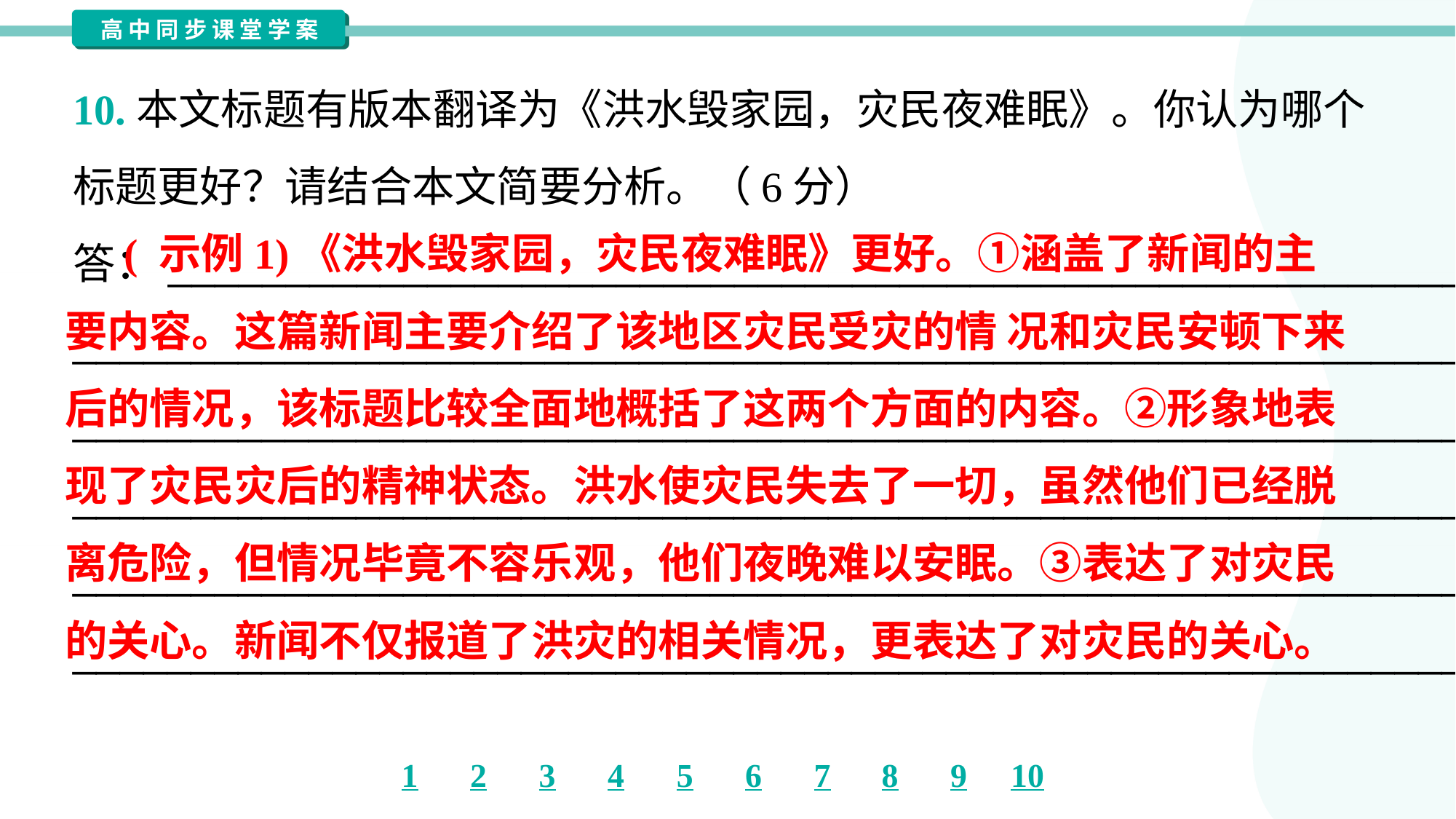

10.本文标题有版本翻译为《洪水毁家园，灾民夜难眠》。你认为哪个
标题更好？请结合本文简要分析。（6分）
答：_________________________________________________________
_____________________________________________________________
_____________________________________________________________
_____________________________________________________________
_____________________________________________________________
_____________________________________________________________
     ( 示例1)《洪水毁家园，灾民夜难眠》更好。①涵盖了新闻的主
要内容。这篇新闻主要介绍了该地区灾民受灾的情 况和灾民安顿下来
后的情况，该标题比较全面地概括了这两个方面的内容。②形象地表
现了灾民灾后的精神状态。洪水使灾民失去了一切，虽然他们已经脱
离危险，但情况毕竟不容乐观，他们夜晚难以安眠。③表达了对灾民
的关心。新闻不仅报道了洪灾的相关情况，更表达了对灾民的关心。